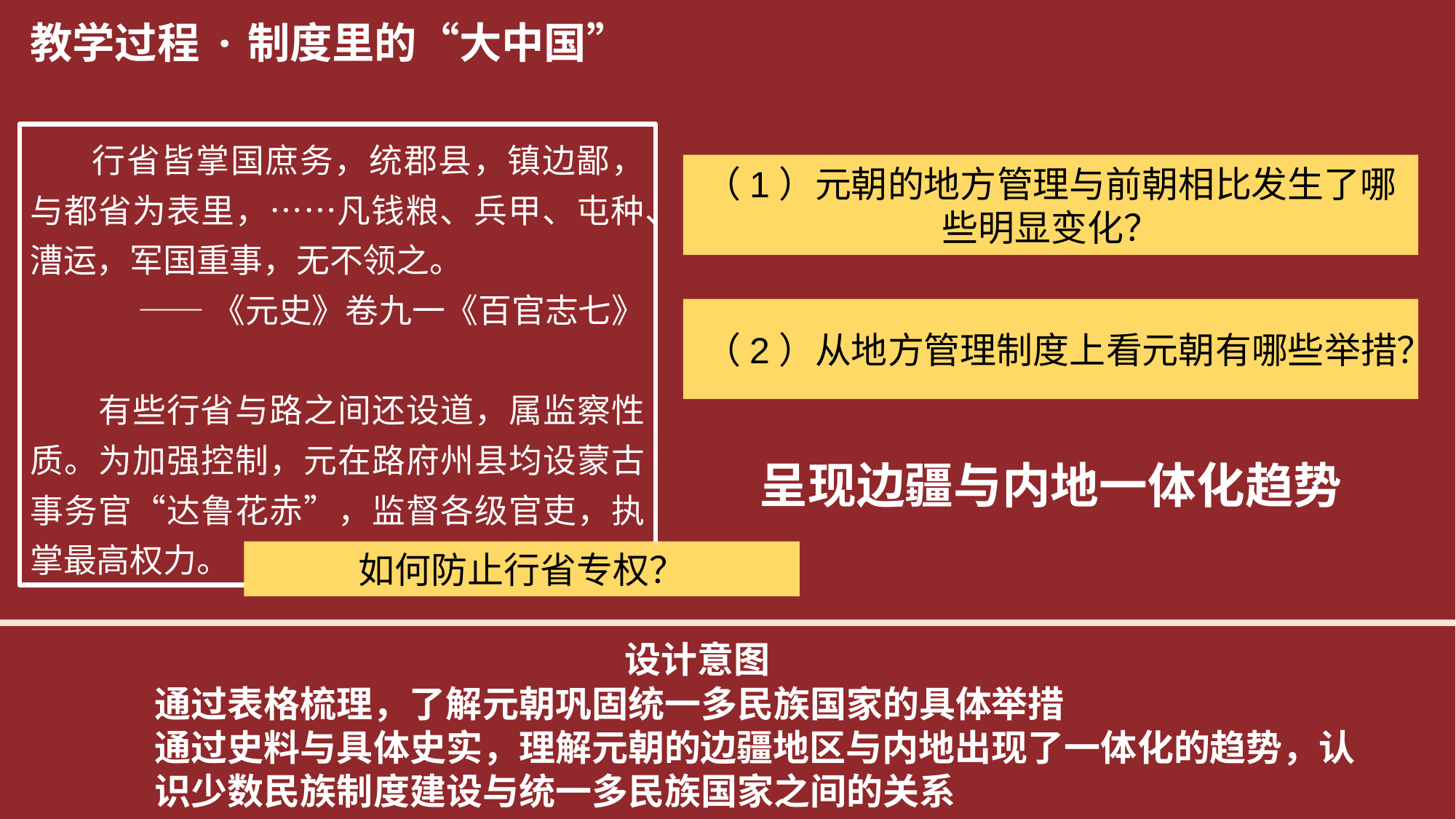

教学过程
·制度里的“大中国”
      行省皆掌国庶务，统郡县，镇边鄙，与都省为表里，……凡钱粮、兵甲、屯种、漕运，军国重事，无不领之。
 ——《元史》卷九一《百官志七》

       有些行省与路之间还设道，属监察性质。为加强控制，元在路府州县均设蒙古事务官“达鲁花赤”，监督各级官吏，执掌最高权力。
（1）元朝的地方管理与前朝相比发生了哪些明显变化？
（2）从地方管理制度上看元朝有哪些举措？
呈现边疆与内地一体化趋势
如何防止行省专权？
设计意图
通过表格梳理，了解元朝巩固统一多民族国家的具体举措
通过史料与具体史实，理解元朝的边疆地区与内地出现了一体化的趋势，认识少数民族制度建设与统一多民族国家之间的关系